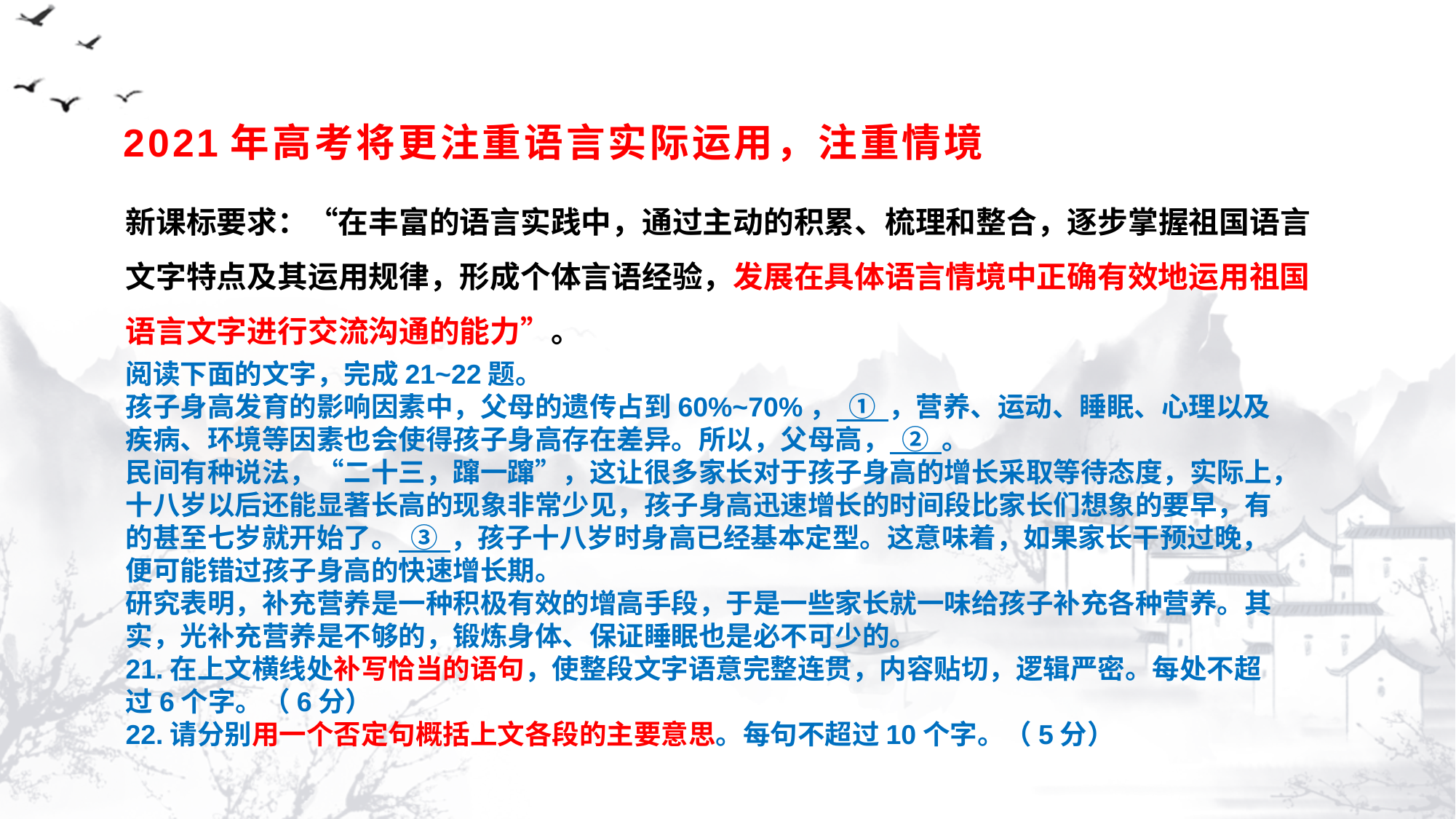

# 2021年高考将更注重语言实际运用，注重情境
新课标要求：“在丰富的语言实践中，通过主动的积累、梳理和整合，逐步掌握祖国语言文字特点及其运用规律，形成个体言语经验，发展在具体语言情境中正确有效地运用祖国语言文字进行交流沟通的能力”。
阅读下面的文字，完成21~22题。
孩子身高发育的影响因素中，父母的遗传占到60%~70%，  ①  ，营养、运动、睡眠、心理以及疾病、环境等因素也会使得孩子身高存在差异。所以，父母高，  ②  。
民间有种说法，“二十三，蹿一蹿”，这让很多家长对于孩子身高的增长采取等待态度，实际上，十八岁以后还能显著长高的现象非常少见，孩子身高迅速增长的时间段比家长们想象的要早，有的甚至七岁就开始了。  ③  ，孩子十八岁时身高已经基本定型。这意味着，如果家长干预过晚，便可能错过孩子身高的快速增长期。
研究表明，补充营养是一种积极有效的增高手段，于是一些家长就一味给孩子补充各种营养。其实，光补充营养是不够的，锻炼身体、保证睡眠也是必不可少的。
21.在上文横线处补写恰当的语句，使整段文字语意完整连贯，内容贴切，逻辑严密。每处不超过6个字。（6分）
22.请分别用一个否定句概括上文各段的主要意思。每句不超过10个字。（5分）